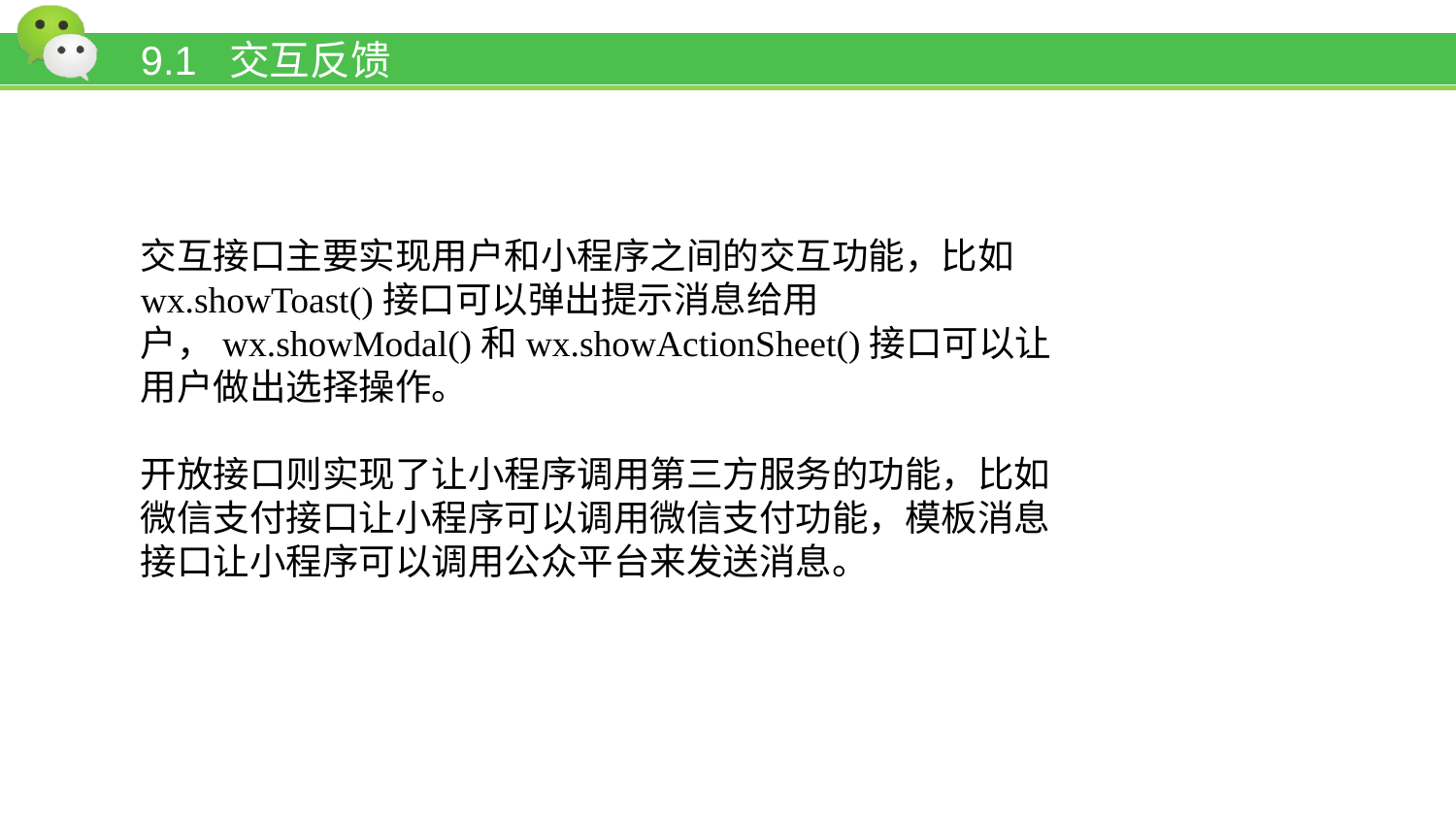

# 9.1  交互反馈
交互接口主要实现用户和小程序之间的交互功能，比如wx.showToast()接口可以弹出提示消息给用户，wx.showModal()和wx.showActionSheet()接口可以让用户做出选择操作。

开放接口则实现了让小程序调用第三方服务的功能，比如微信支付接口让小程序可以调用微信支付功能，模板消息接口让小程序可以调用公众平台来发送消息。